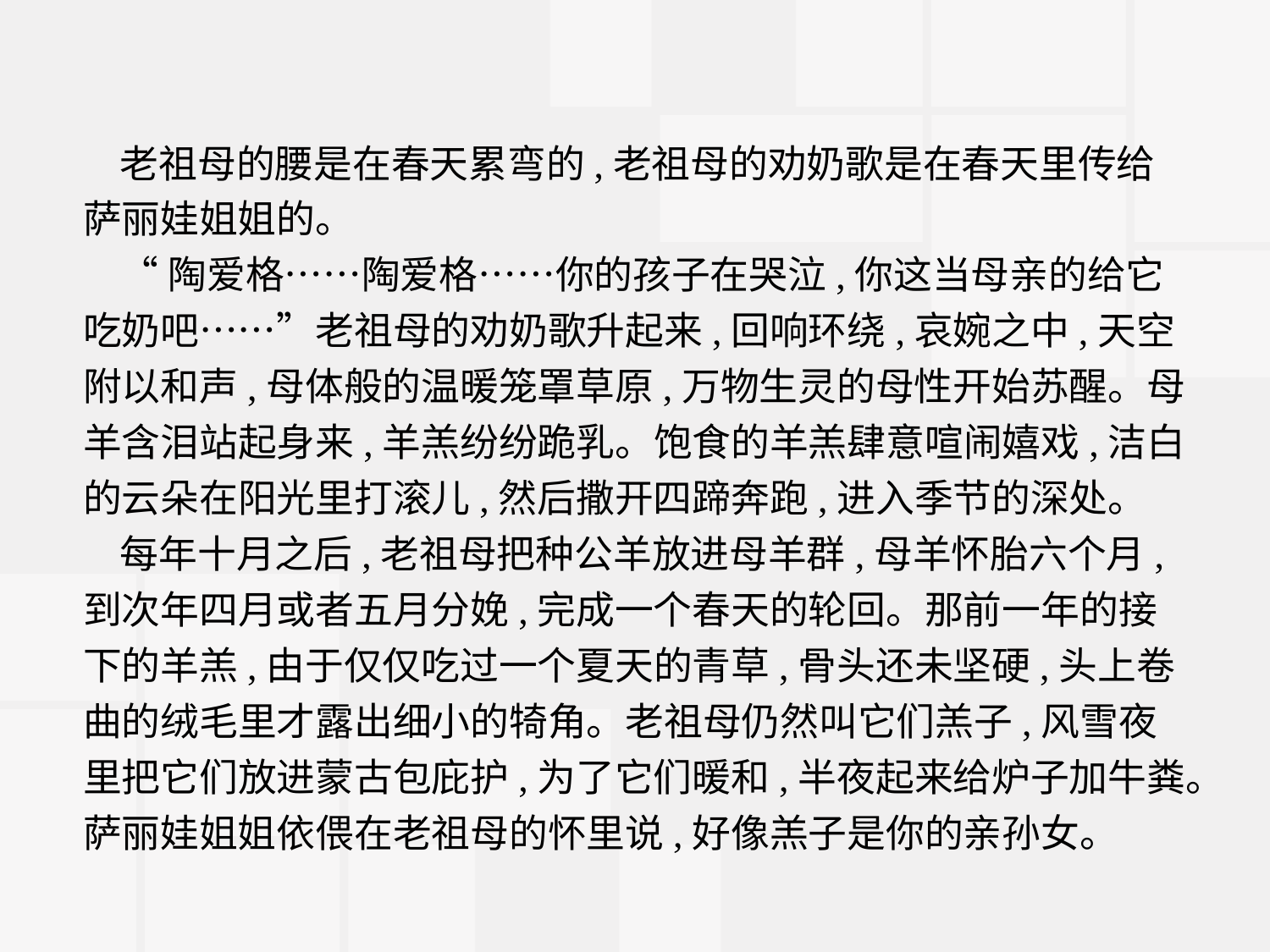

老祖母的腰是在春天累弯的,老祖母的劝奶歌是在春天里传给萨丽娃姐姐的。
“陶爱格……陶爱格……你的孩子在哭泣,你这当母亲的给它吃奶吧……”老祖母的劝奶歌升起来,回响环绕,哀婉之中,天空附以和声,母体般的温暖笼罩草原,万物生灵的母性开始苏醒。母羊含泪站起身来,羊羔纷纷跪乳。饱食的羊羔肆意喧闹嬉戏,洁白的云朵在阳光里打滚儿,然后撒开四蹄奔跑,进入季节的深处。
每年十月之后,老祖母把种公羊放进母羊群,母羊怀胎六个月,到次年四月或者五月分娩,完成一个春天的轮回。那前一年的接下的羊羔,由于仅仅吃过一个夏天的青草,骨头还未坚硬,头上卷曲的绒毛里才露出细小的犄角。老祖母仍然叫它们羔子,风雪夜里把它们放进蒙古包庇护,为了它们暖和,半夜起来给炉子加牛粪。萨丽娃姐姐依偎在老祖母的怀里说,好像羔子是你的亲孙女。